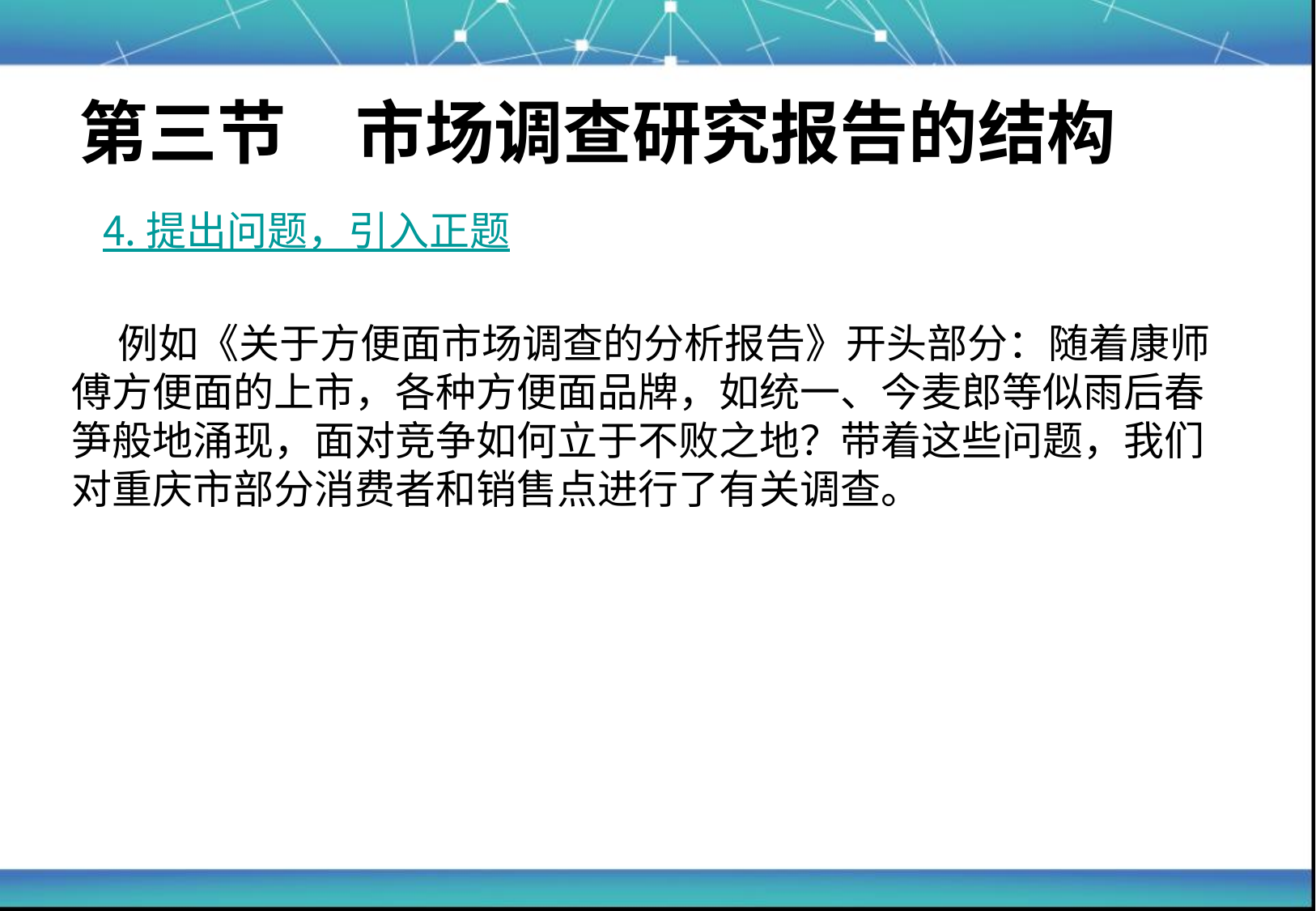

第三节　市场调查研究报告的结构
# 4. 提出问题，引入正题
    例如《关于方便面市场调查的分析报告》开头部分：随着康师傅方便面的上市，各种方便面品牌，如统一、今麦郎等似雨后春笋般地涌现，面对竞争如何立于不败之地？带着这些问题，我们对重庆市部分消费者和销售点进行了有关调查。